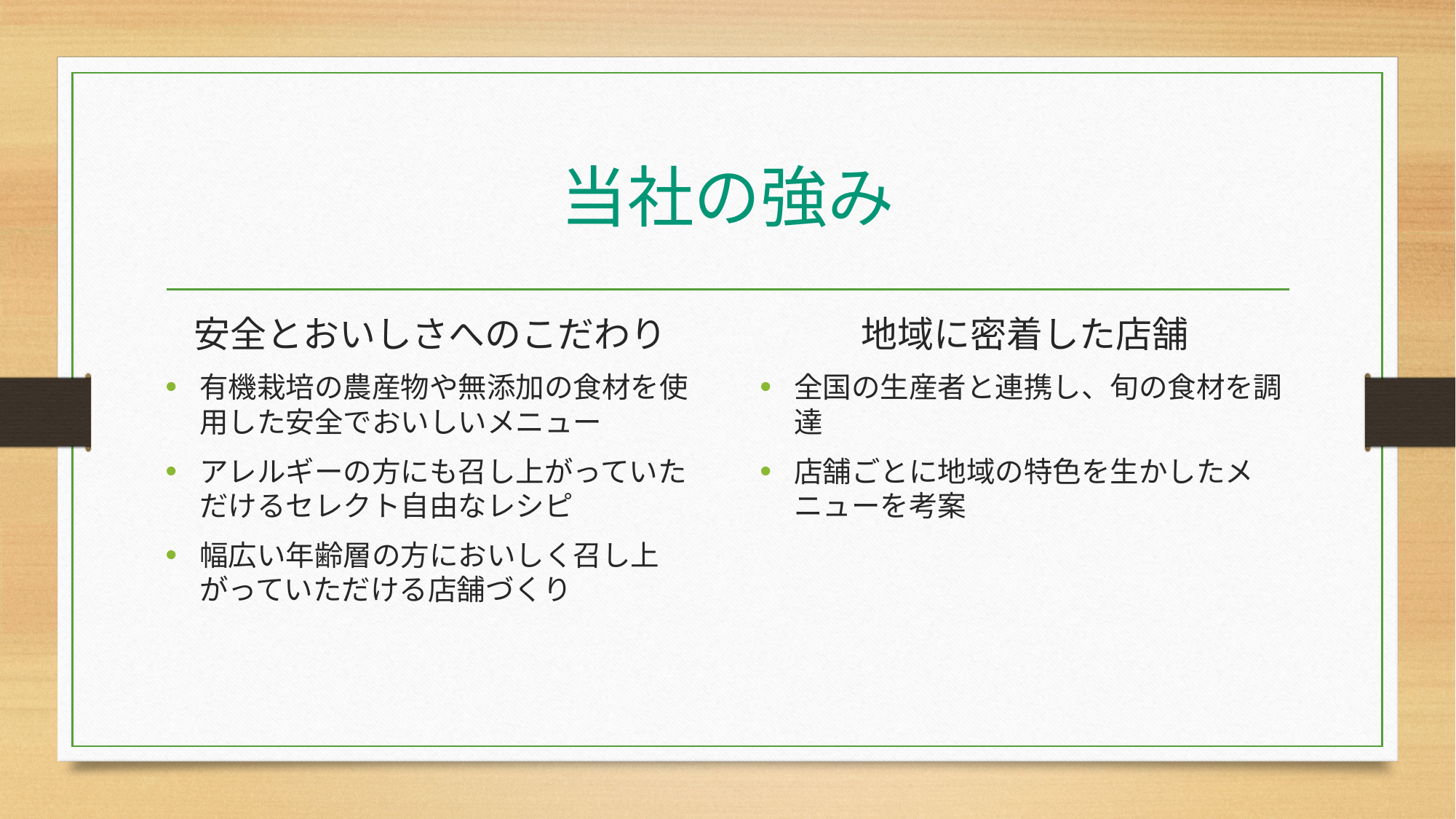

# 当社の強み
安全とおいしさへのこだわり
有機栽培の農産物や無添加の食材を使用した安全でおいしいメニュー
アレルギーの方にも召し上がっていただけるセレクト自由なレシピ
幅広い年齢層の方においしく召し上がっていただける店舗づくり

地域に密着した店舗
全国の生産者と連携し、旬の食材を調達
店舗ごとに地域の特色を生かしたメニューを考案